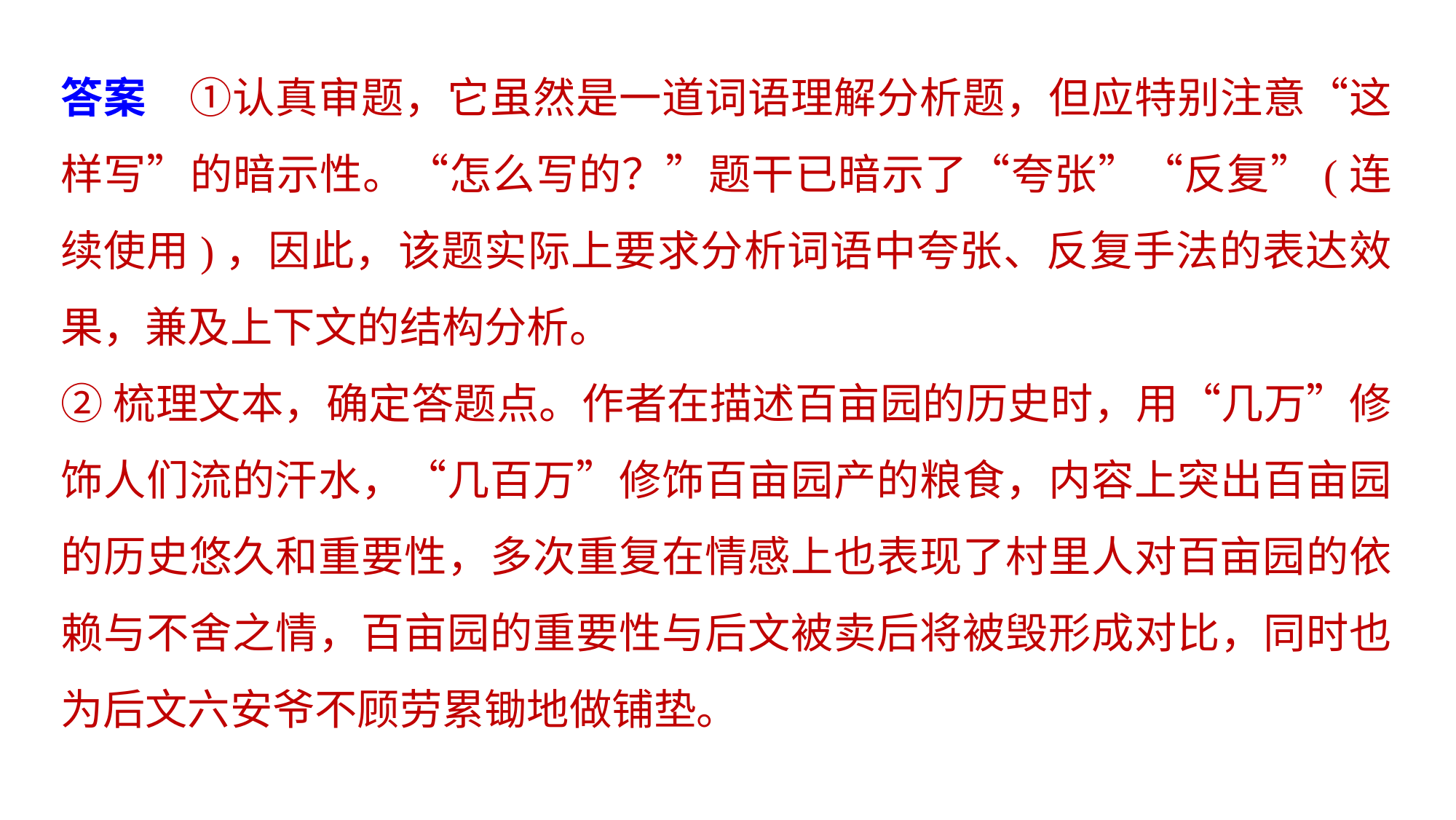

答案　①认真审题，它虽然是一道词语理解分析题，但应特别注意“这样写”的暗示性。“怎么写的？”题干已暗示了“夸张”“反复”(连续使用)，因此，该题实际上要求分析词语中夸张、反复手法的表达效果，兼及上下文的结构分析。
②梳理文本，确定答题点。作者在描述百亩园的历史时，用“几万”修饰人们流的汗水，“几百万”修饰百亩园产的粮食，内容上突出百亩园的历史悠久和重要性，多次重复在情感上也表现了村里人对百亩园的依赖与不舍之情，百亩园的重要性与后文被卖后将被毁形成对比，同时也为后文六安爷不顾劳累锄地做铺垫。